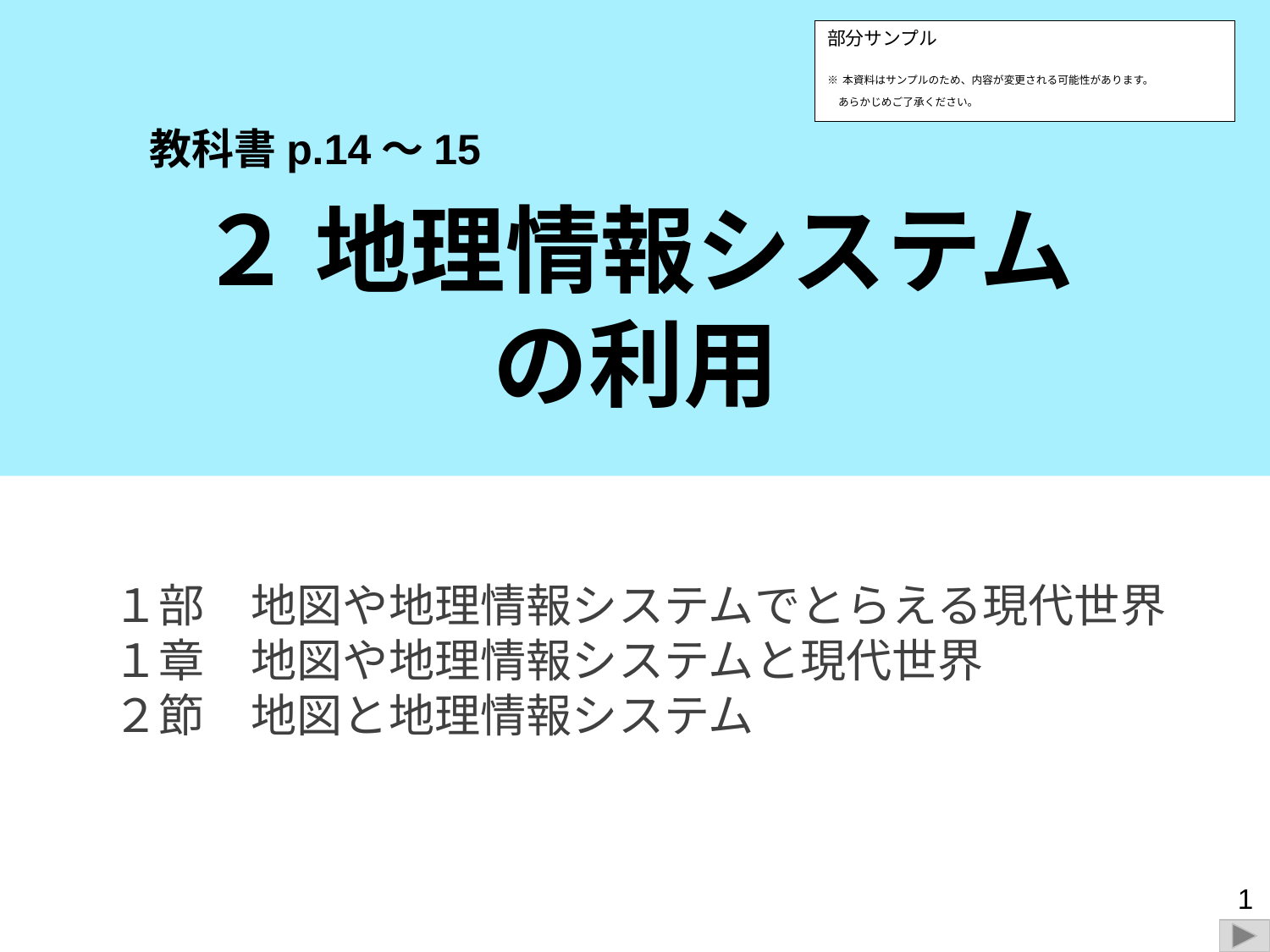

部分サンプル

※本資料はサンプルのため、内容が変更される可能性があります。
　あらかじめご了承ください。
教科書p.14～15
２ 地理情報システムの利用
１部　地図や地理情報システムでとらえる現代世界
１章　地図や地理情報システムと現代世界
２節　地図と地理情報システム
1